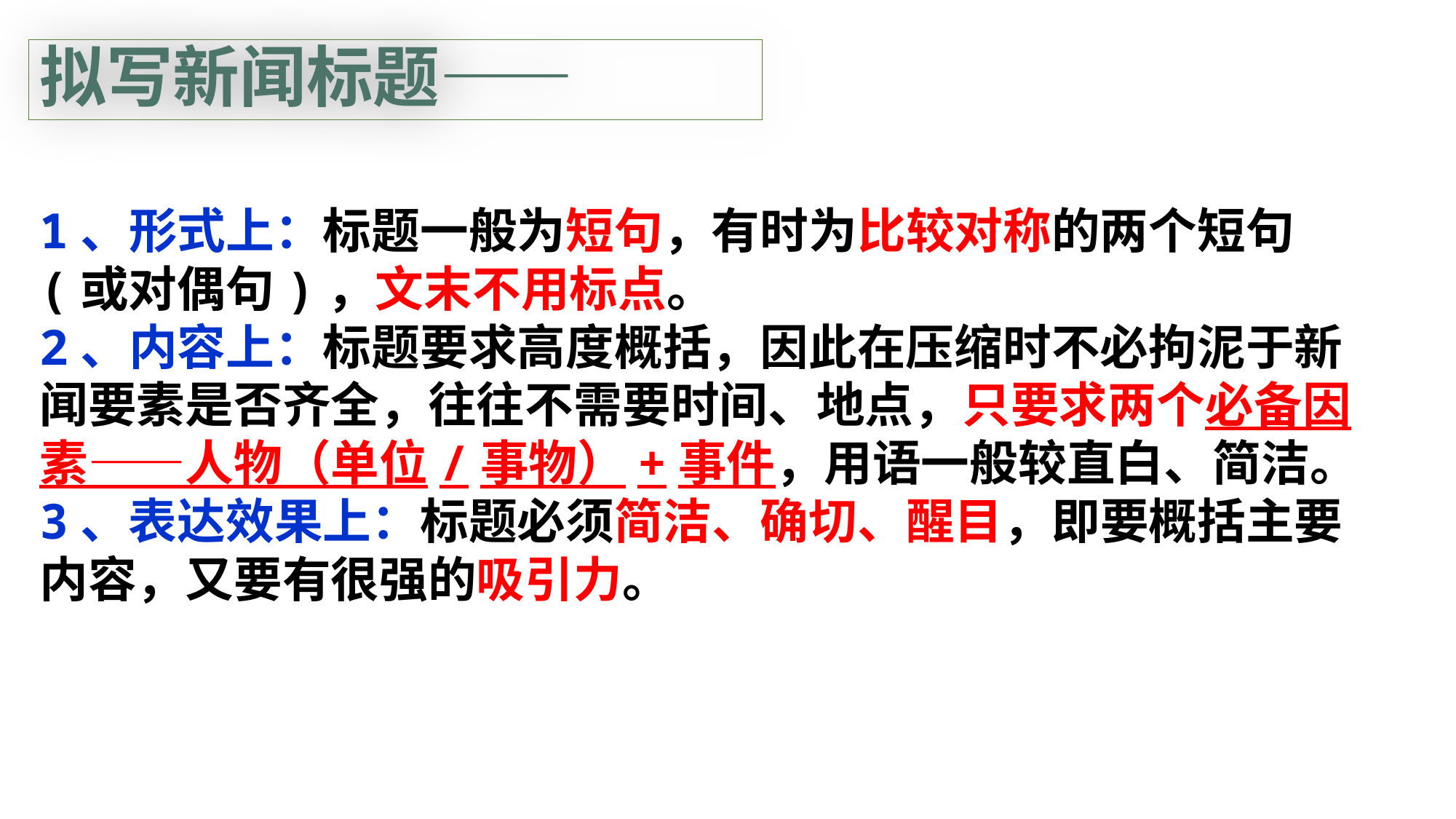

拟写新闻标题——
1、形式上：标题一般为短句，有时为比较对称的两个短句(或对偶句)，文末不用标点。
2、内容上：标题要求高度概括，因此在压缩时不必拘泥于新闻要素是否齐全，往往不需要时间、地点，只要求两个必备因素——人物（单位/事物）+事件，用语一般较直白、简洁。
3、表达效果上：标题必须简洁、确切、醒目，即要概括主要内容，又要有很强的吸引力。